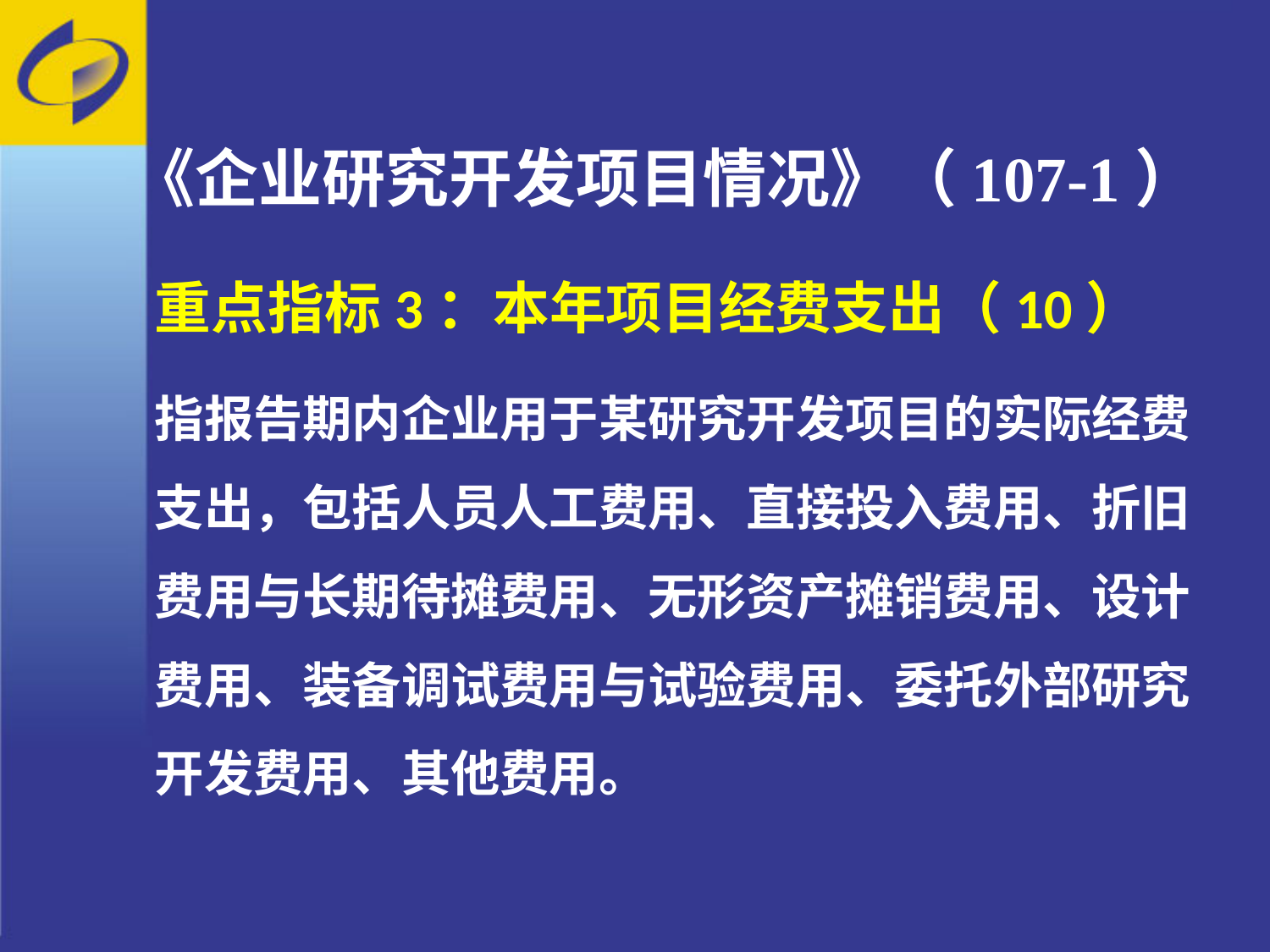

# 《企业研究开发项目情况》（107-1）
重点指标3：本年项目经费支出（10）
指报告期内企业用于某研究开发项目的实际经费支出，包括人员人工费用、直接投入费用、折旧费用与长期待摊费用、无形资产摊销费用、设计费用、装备调试费用与试验费用、委托外部研究开发费用、其他费用。